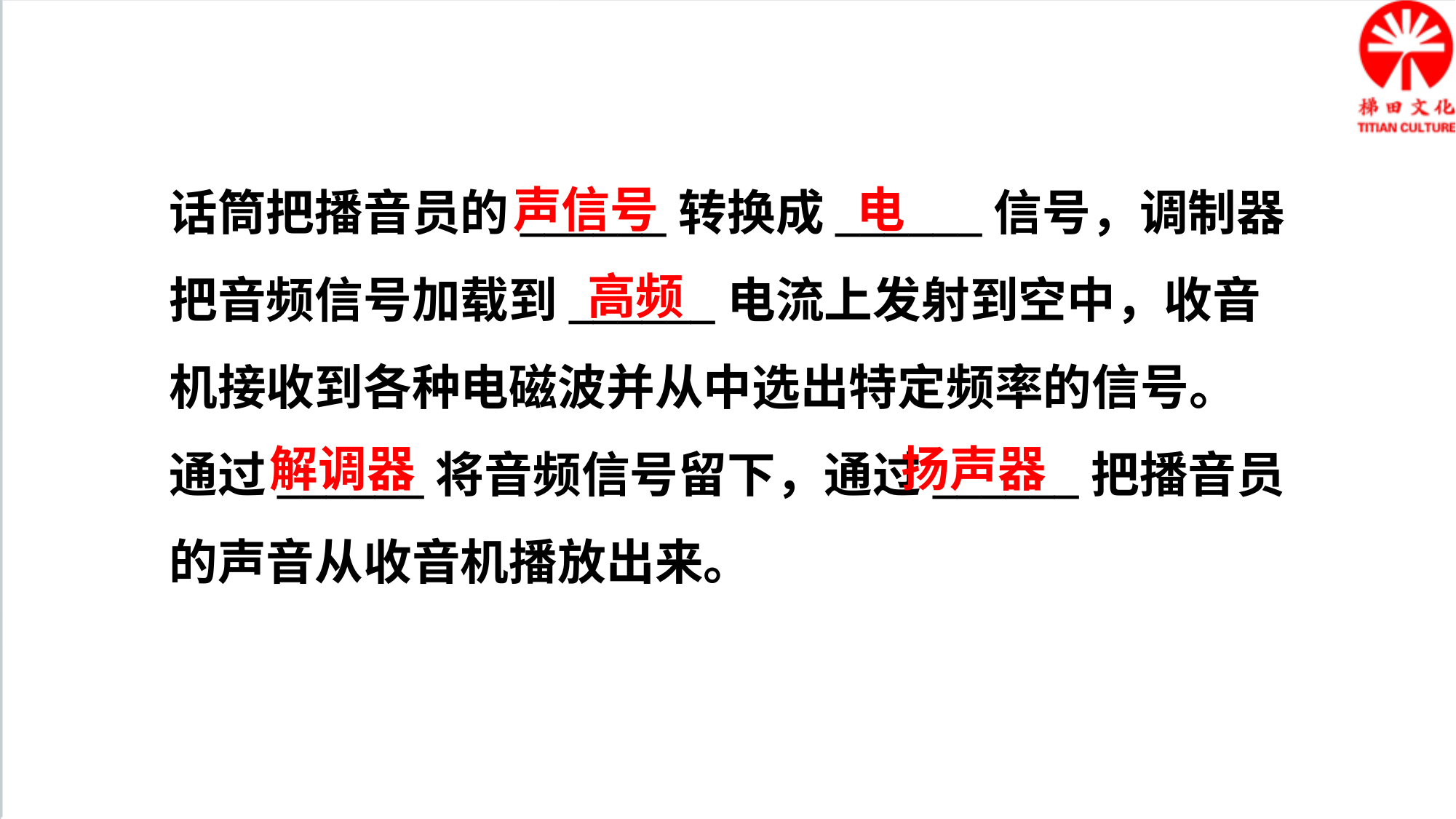

电
声信号
话筒把播音员的______转换成______信号，调制器把音频信号加载到______电流上发射到空中，收音机接收到各种电磁波并从中选出特定频率的信号。通过______将音频信号留下，通过______把播音员的声音从收音机播放出来。
高频
解调器
扬声器